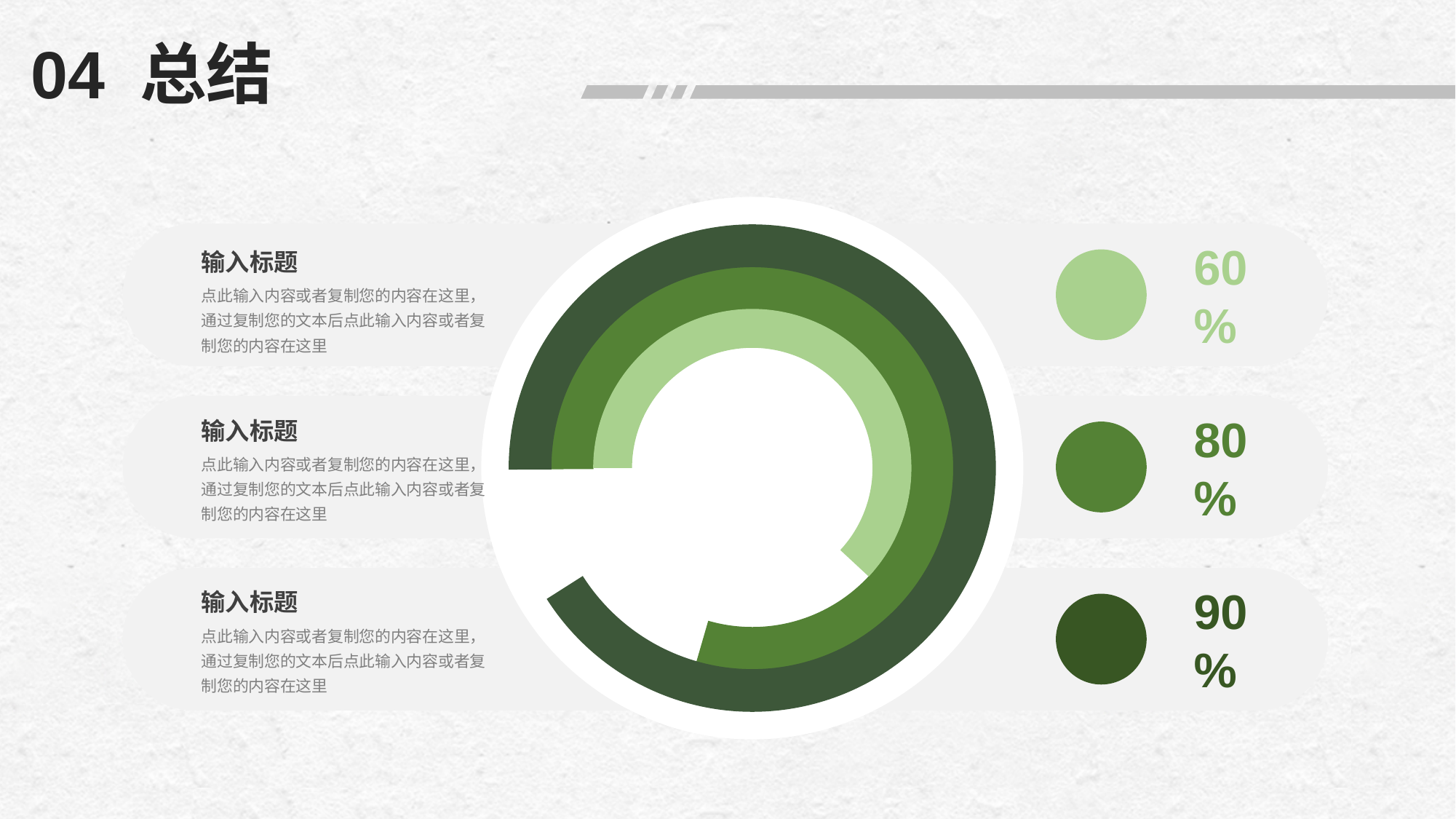

04 总结

60%

80%

90%
输入标题
点此输入内容或者复制您的内容在这里，通过复制您的文本后点此输入内容或者复制您的内容在这里
输入标题
点此输入内容或者复制您的内容在这里，通过复制您的文本后点此输入内容或者复制您的内容在这里
输入标题
点此输入内容或者复制您的内容在这里，通过复制您的文本后点此输入内容或者复制您的内容在这里